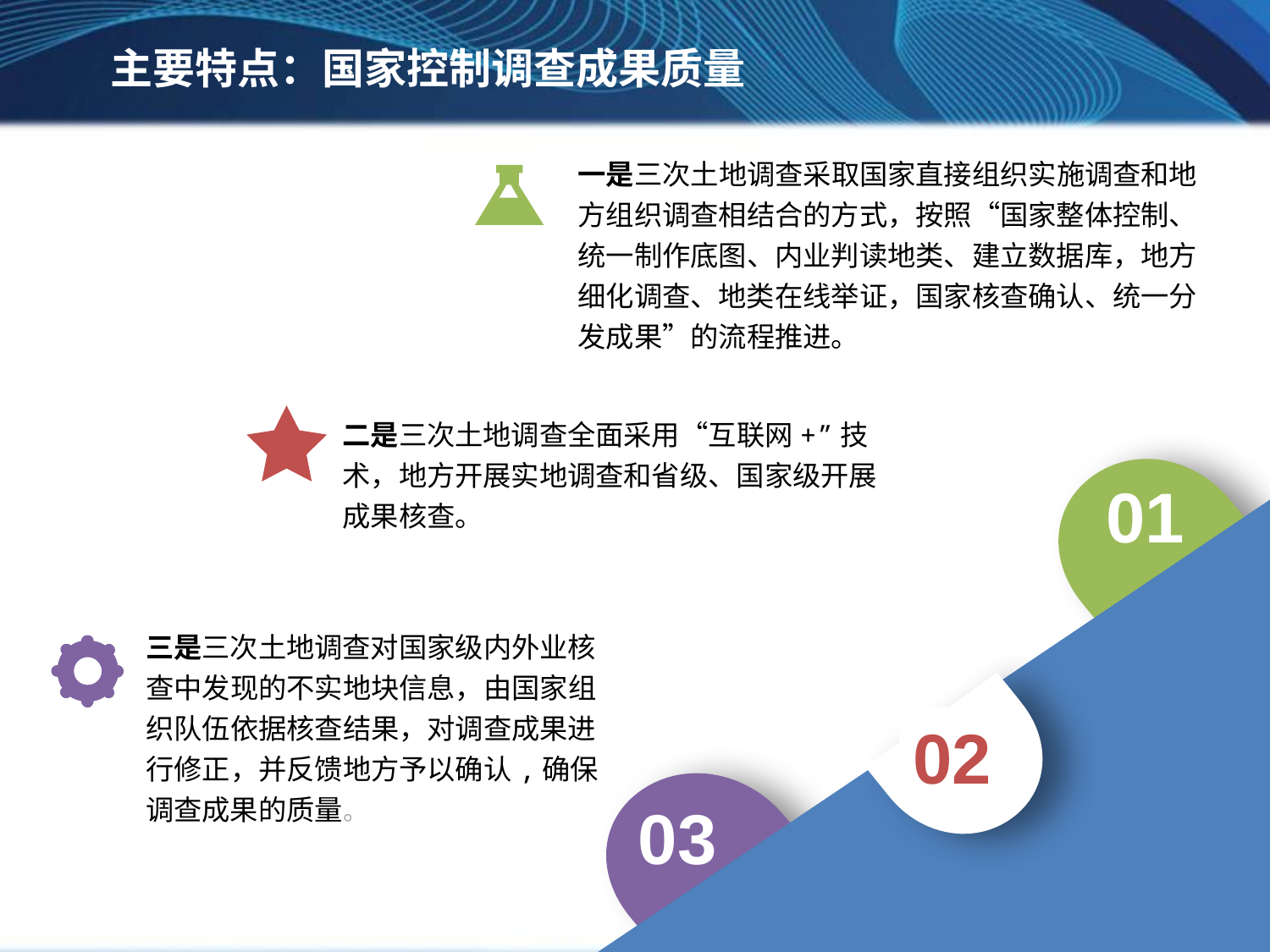

主要特点：国家控制调查成果质量
一是三次土地调查采取国家直接组织实施调查和地方组织调查相结合的方式，按照“国家整体控制、统一制作底图、内业判读地类、建立数据库，地方细化调查、地类在线举证，国家核查确认、统一分发成果”的流程推进。

二是三次土地调查全面采用“互联网+”技术，地方开展实地调查和省级、国家级开展成果核查。

01

三是三次土地调查对国家级内外业核查中发现的不实地块信息，由国家组织队伍依据核查结果，对调查成果进行修正，并反馈地方予以确认,确保调查成果的质量。

02

03